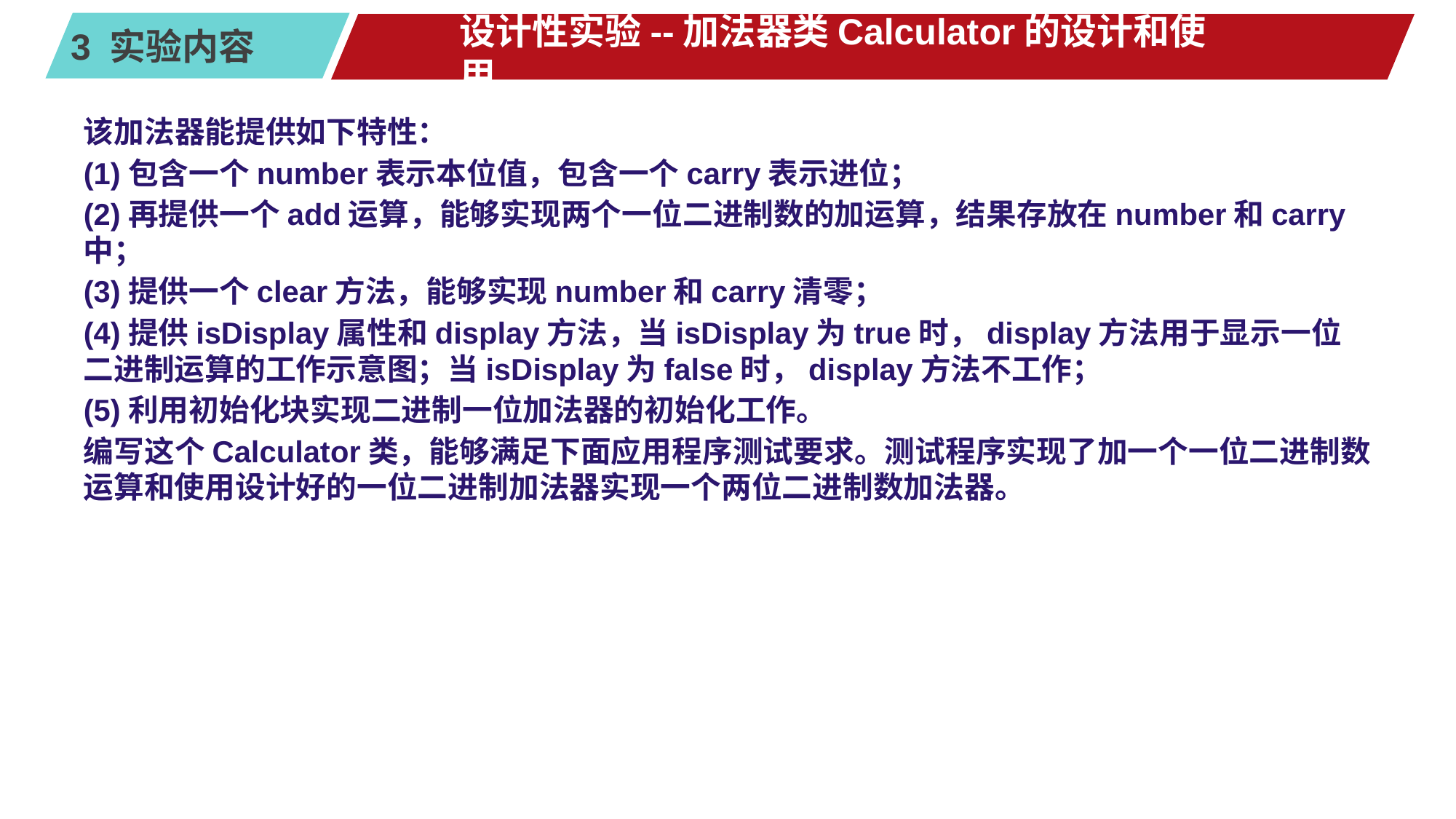

# 设计性实验--加法器类Calculator的设计和使用

该加法器能提供如下特性：
(1)包含一个number表示本位值，包含一个carry表示进位；
(2)再提供一个add运算，能够实现两个一位二进制数的加运算，结果存放在number和carry中；
(3)提供一个clear方法，能够实现number和carry清零；
(4)提供isDisplay属性和display方法，当isDisplay为true时，display方法用于显示一位二进制运算的工作示意图；当isDisplay为false时，display方法不工作；
(5)利用初始化块实现二进制一位加法器的初始化工作。
编写这个Calculator类，能够满足下面应用程序测试要求。测试程序实现了加一个一位二进制数运算和使用设计好的一位二进制加法器实现一个两位二进制数加法器。